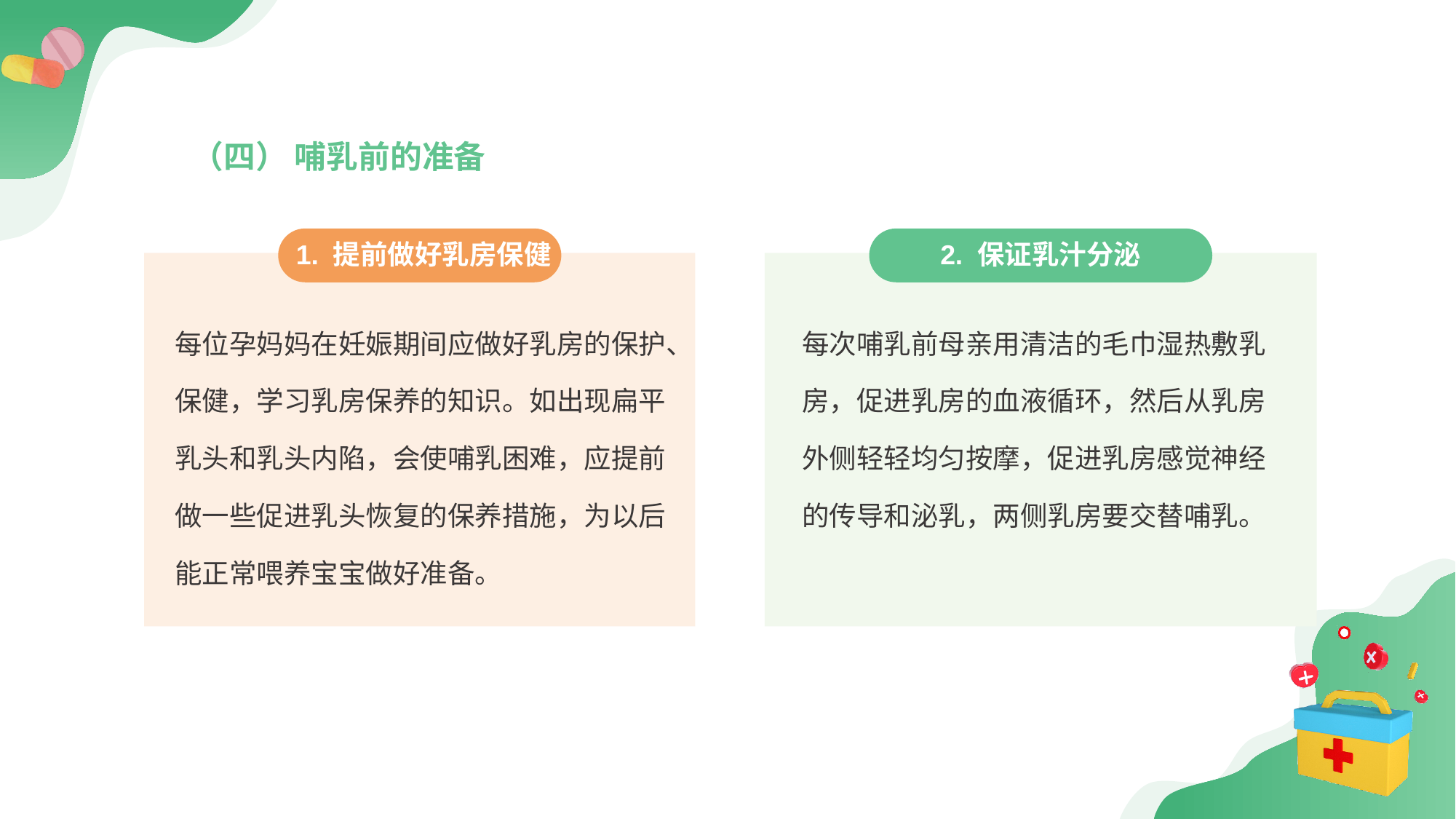

（四） 哺乳前的准备

 1. 提前做好乳房保健
2. 保证乳汁分泌

每位孕妈妈在妊娠期间应做好乳房的保护、保健，学习乳房保养的知识。如出现扁平乳头和乳头内陷，会使哺乳困难，应提前做一些促进乳头恢复的保养措施，为以后能正常喂养宝宝做好准备。
每次哺乳前母亲用清洁的毛巾湿热敷乳房，促进乳房的血液循环，然后从乳房外侧轻轻均匀按摩，促进乳房感觉神经的传导和泌乳，两侧乳房要交替哺乳。